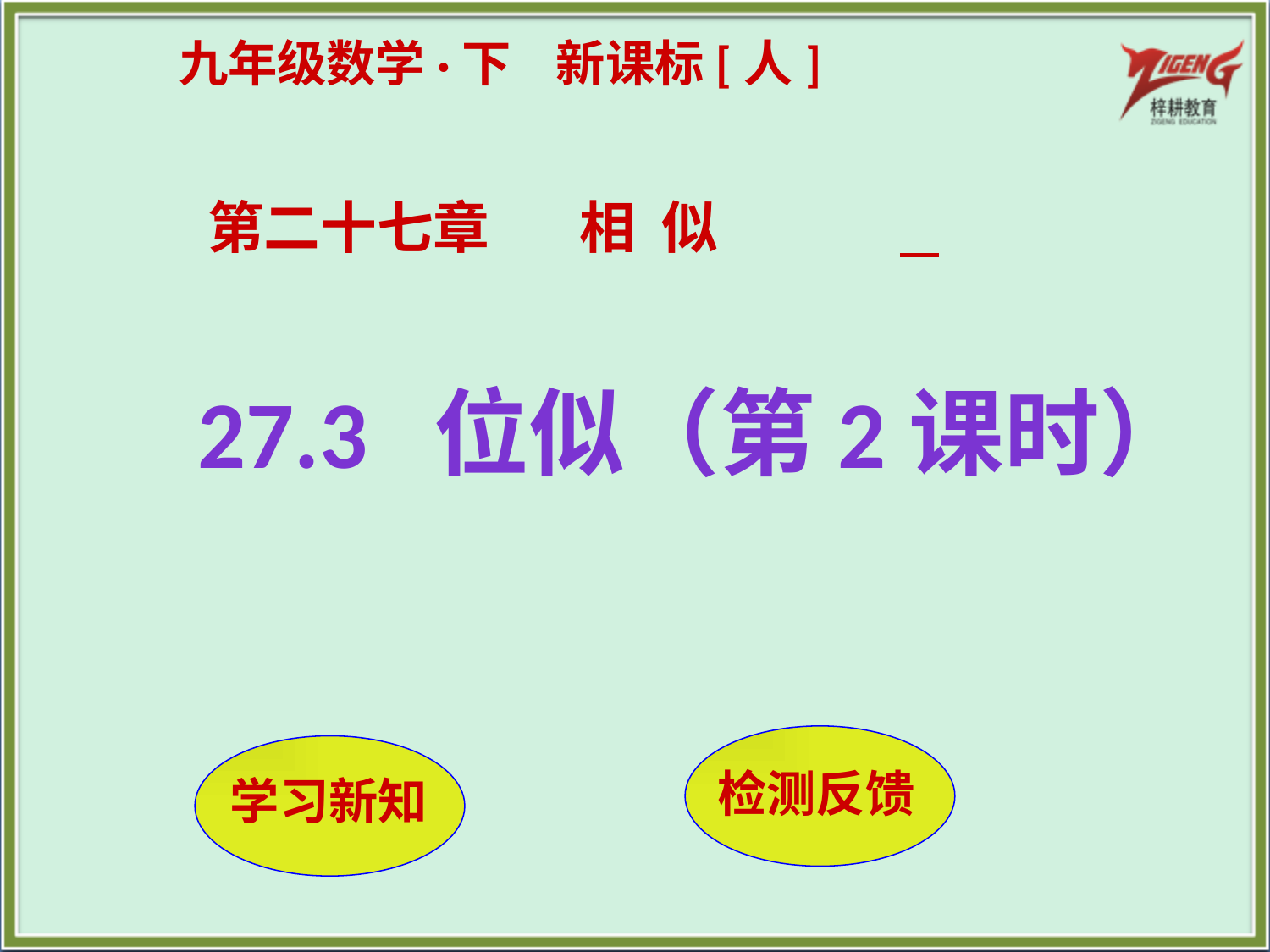

九年级数学·下    新课标[人]
第二十七章       相  似
27.3  位似（第2课时）

检测反馈

 学习新知